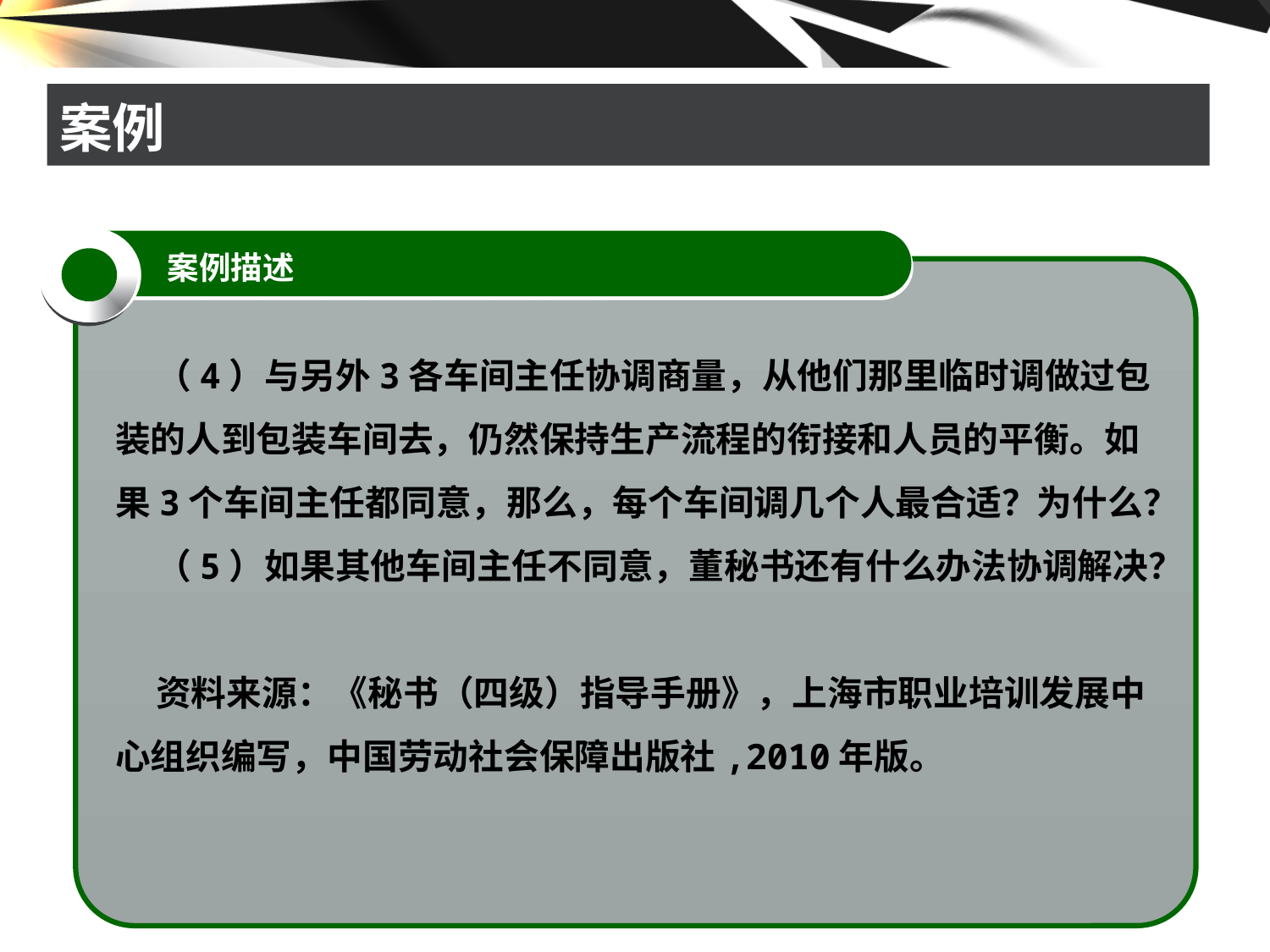

# 案例

案例描述

    （4）与另外3各车间主任协调商量，从他们那里临时调做过包装的人到包装车间去，仍然保持生产流程的衔接和人员的平衡。如果3个车间主任都同意，那么，每个车间调几个人最合适？为什么？
    （5）如果其他车间主任不同意，董秘书还有什么办法协调解决？

    资料来源：《秘书（四级）指导手册》，上海市职业培训发展中心组织编写，中国劳动社会保障出版社,2010年版。